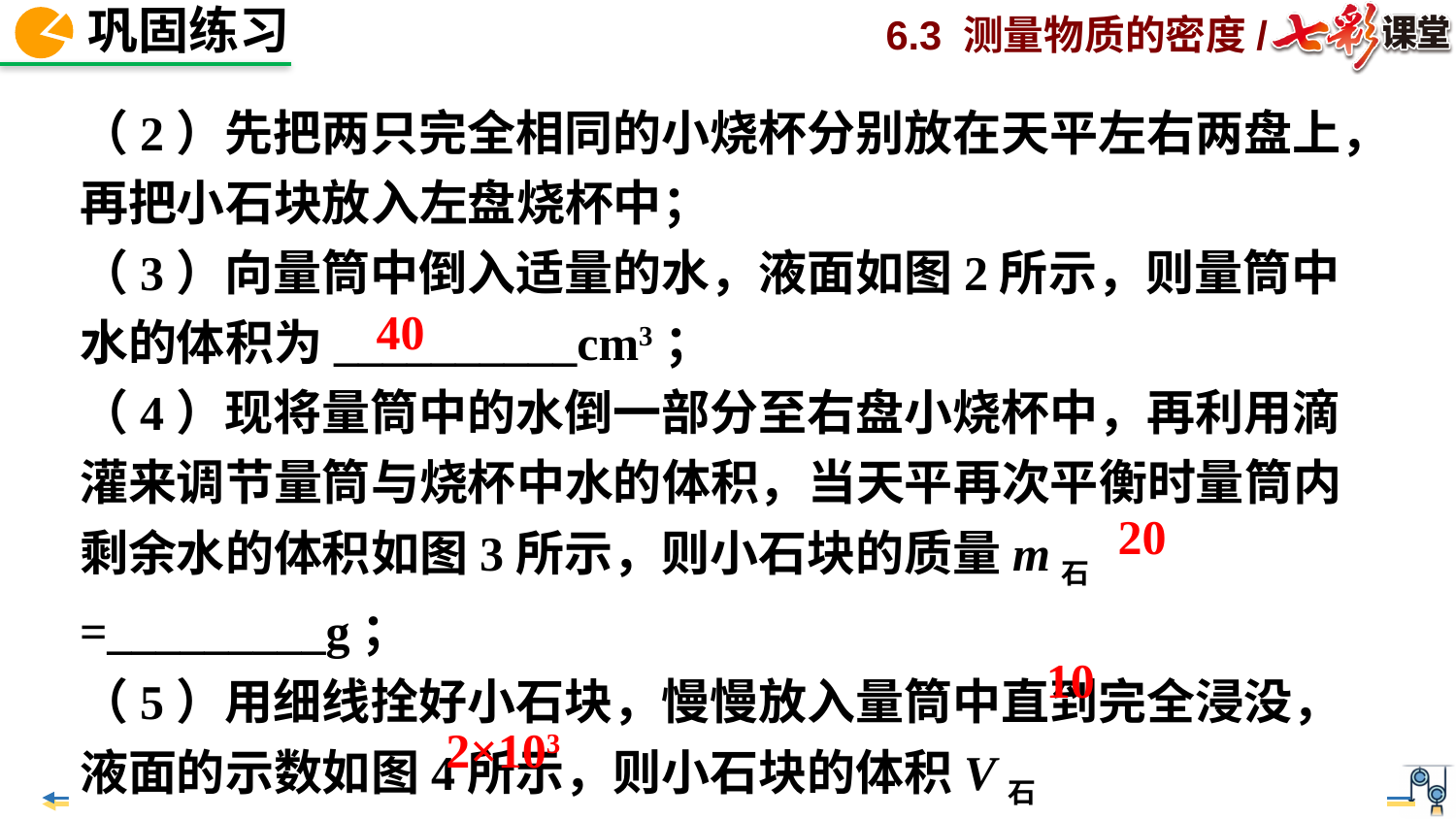

（2）先把两只完全相同的小烧杯分别放在天平左右两盘上，再把小石块放入左盘烧杯中；
（3）向量筒中倒入适量的水，液面如图2所示，则量筒中水的体积为__________cm3；
（4）现将量筒中的水倒一部分至右盘小烧杯中，再利用滴灌来调节量筒与烧杯中水的体积，当天平再次平衡时量筒内剩余水的体积如图3所示，则小石块的质量m石=_________g；
（5）用细线拴好小石块，慢慢放入量筒中直到完全浸没，液面的示数如图4所示，则小石块的体积V石=_______cm3，小石块的密度ρ石=__________kg/m3。
40
20
10
2×103